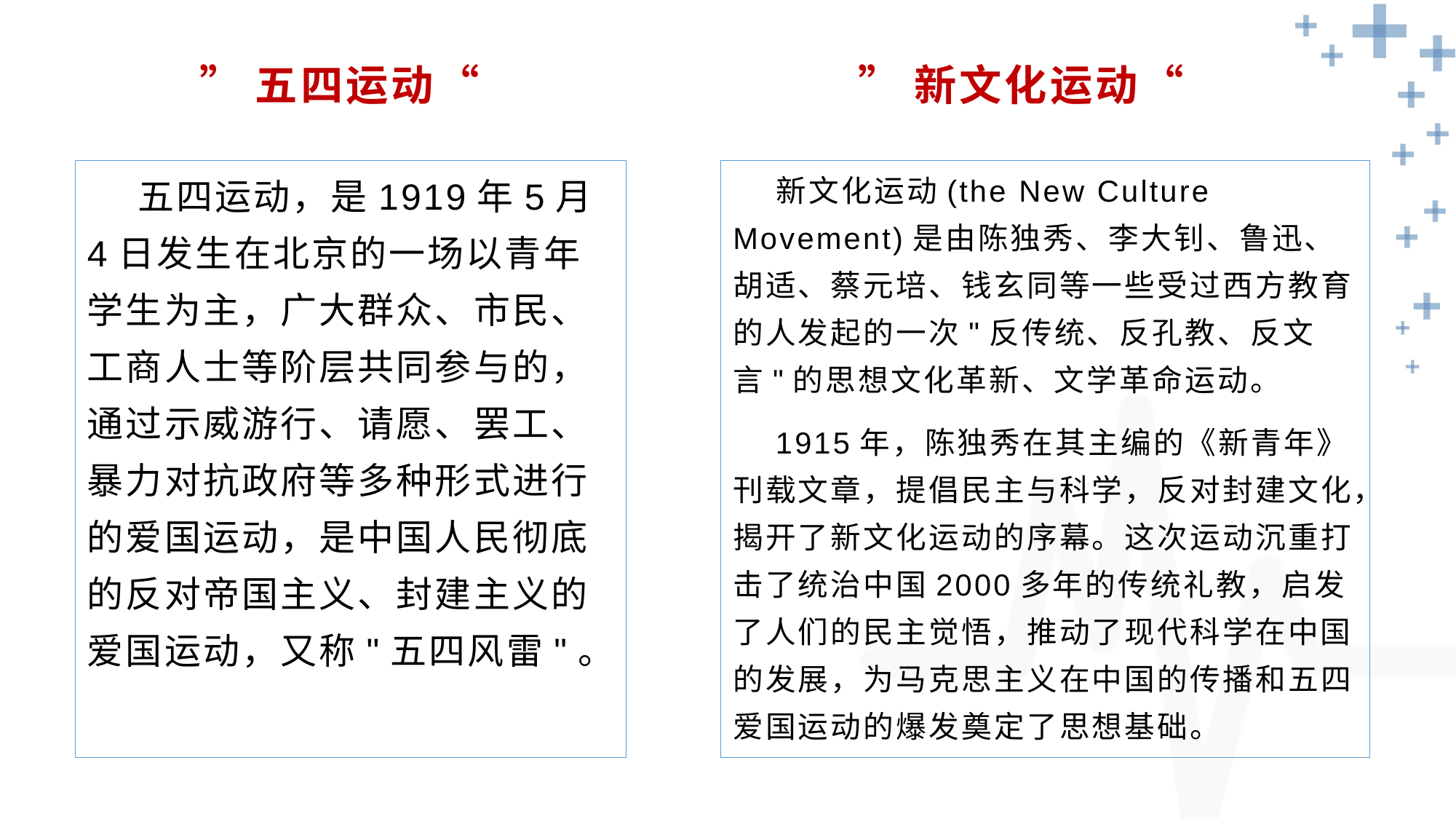

# ”五四运动“
”新文化运动“
    五四运动，是1919年5月4日发生在北京的一场以青年学生为主，广大群众、市民、工商人士等阶层共同参与的，通过示威游行、请愿、罢工、暴力对抗政府等多种形式进行的爱国运动，是中国人民彻底的反对帝国主义、封建主义的爱国运动，又称"五四风雷"。
    新文化运动(the New Culture Movement)是由陈独秀、李大钊、鲁迅、胡适、蔡元培、钱玄同等一些受过西方教育的人发起的一次"反传统、反孔教、反文言"的思想文化革新、文学革命运动。
    1915年，陈独秀在其主编的《新青年》刊载文章，提倡民主与科学，反对封建文化，揭开了新文化运动的序幕。这次运动沉重打击了统治中国2000多年的传统礼教，启发了人们的民主觉悟，推动了现代科学在中国的发展，为马克思主义在中国的传播和五四爱国运动的爆发奠定了思想基础。